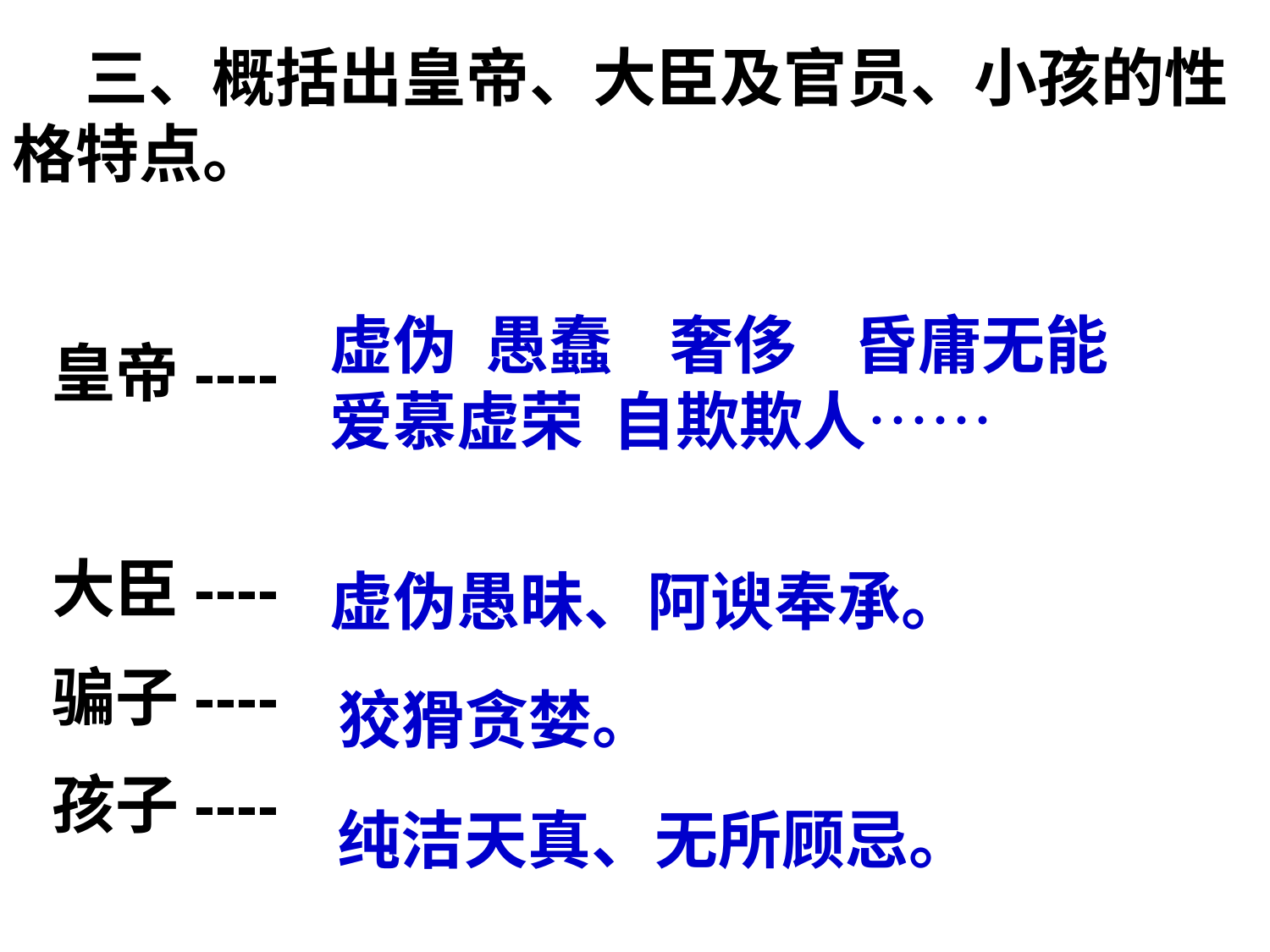

三、概括出皇帝、大臣及官员、小孩的性格特点。
虚伪  愚蠢    奢侈    昏庸无能
爱慕虚荣  自欺欺人……
皇帝----

大臣----
骗子----
孩子----
虚伪愚昧、阿谀奉承。
狡猾贪婪。
纯洁天真、无所顾忌。